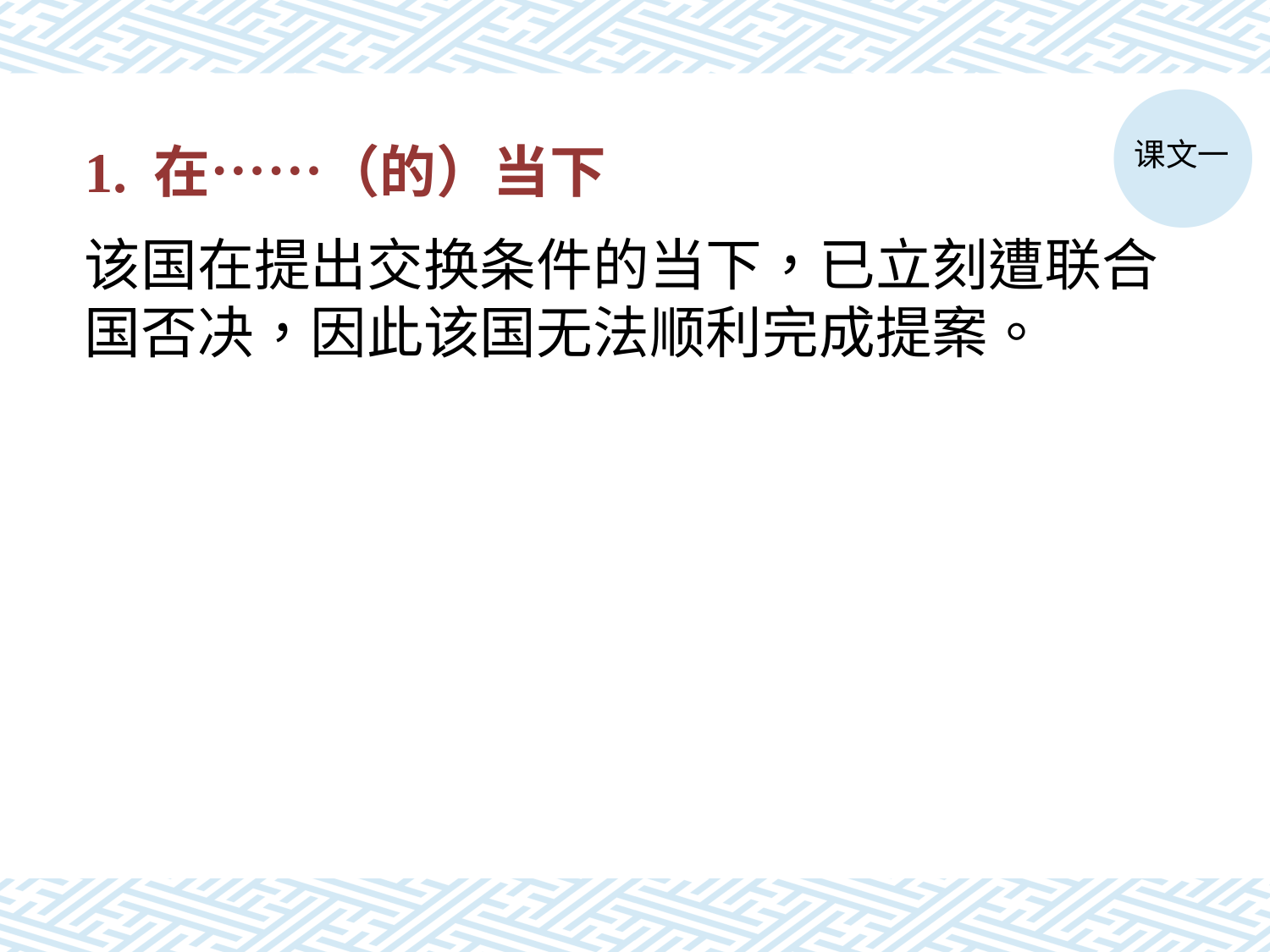

# 1. 在……（的）当下
课文一
该国在提出交换条件的当下，已立刻遭联合国否决，因此该国无法顺利完成提案。